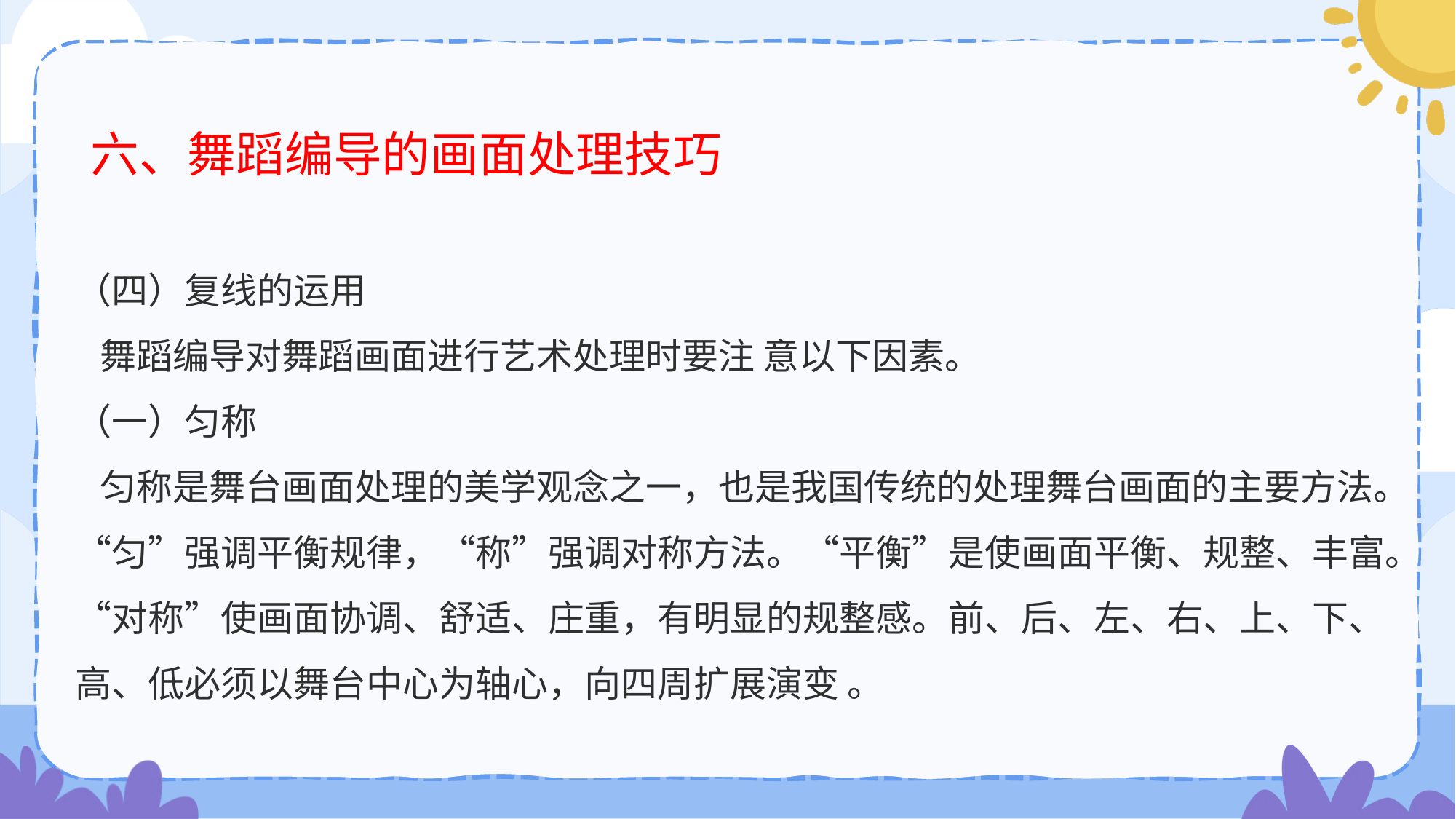

# 六、舞蹈编导的画面处理技巧
（四）复线的运用
   舞蹈编导对舞蹈画面进行艺术处理时要注 意以下因素。
（一）匀称
   匀称是舞台画面处理的美学观念之一，也是我国传统的处理舞台画面的主要方法。“匀”强调平衡规律，“称”强调对称方法。“平衡”是使画面平衡、规整、丰富。“对称”使画面协调、舒适、庄重，有明显的规整感。前、后、左、右、上、下、高、低必须以舞台中心为轴心，向四周扩展演变 。